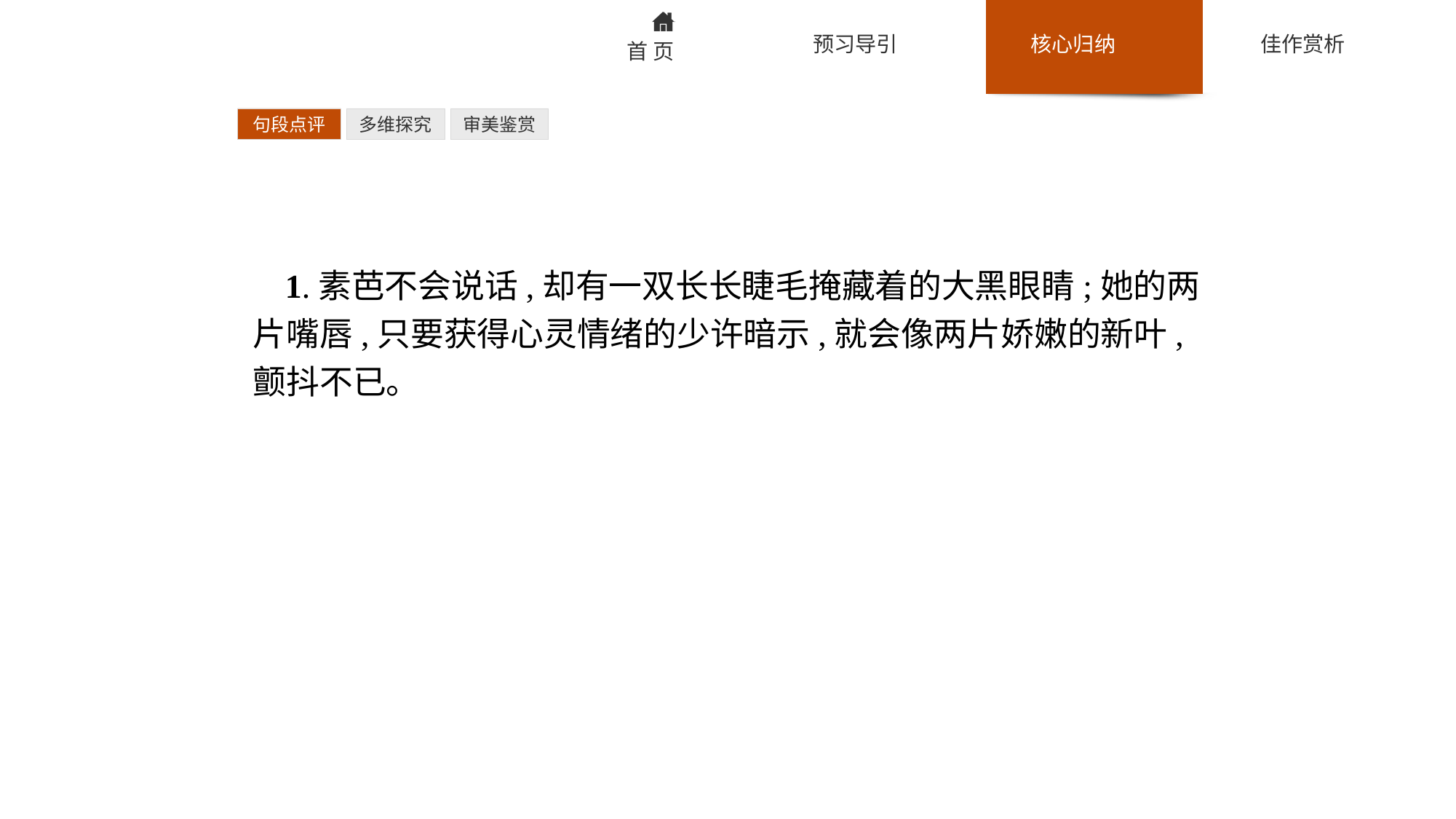

句段点评
多维探究
审美鉴赏
1.素芭不会说话,却有一双长长睫毛掩藏着的大黑眼睛;她的两片嘴唇,只要获得心灵情绪的少许暗示,就会像两片娇嫩的新叶,颤抖不已。
点评:作者竭尽描绘之能事,对素芭的眼睛和嘴唇进行了浮雕般的刻画,我们几乎可以看到一个活生生的素芭恬静地站在我们面前。眼睛是心灵的窗户,对于哑女素芭来说,刻画眼睛就成了介绍她的一条捷径。